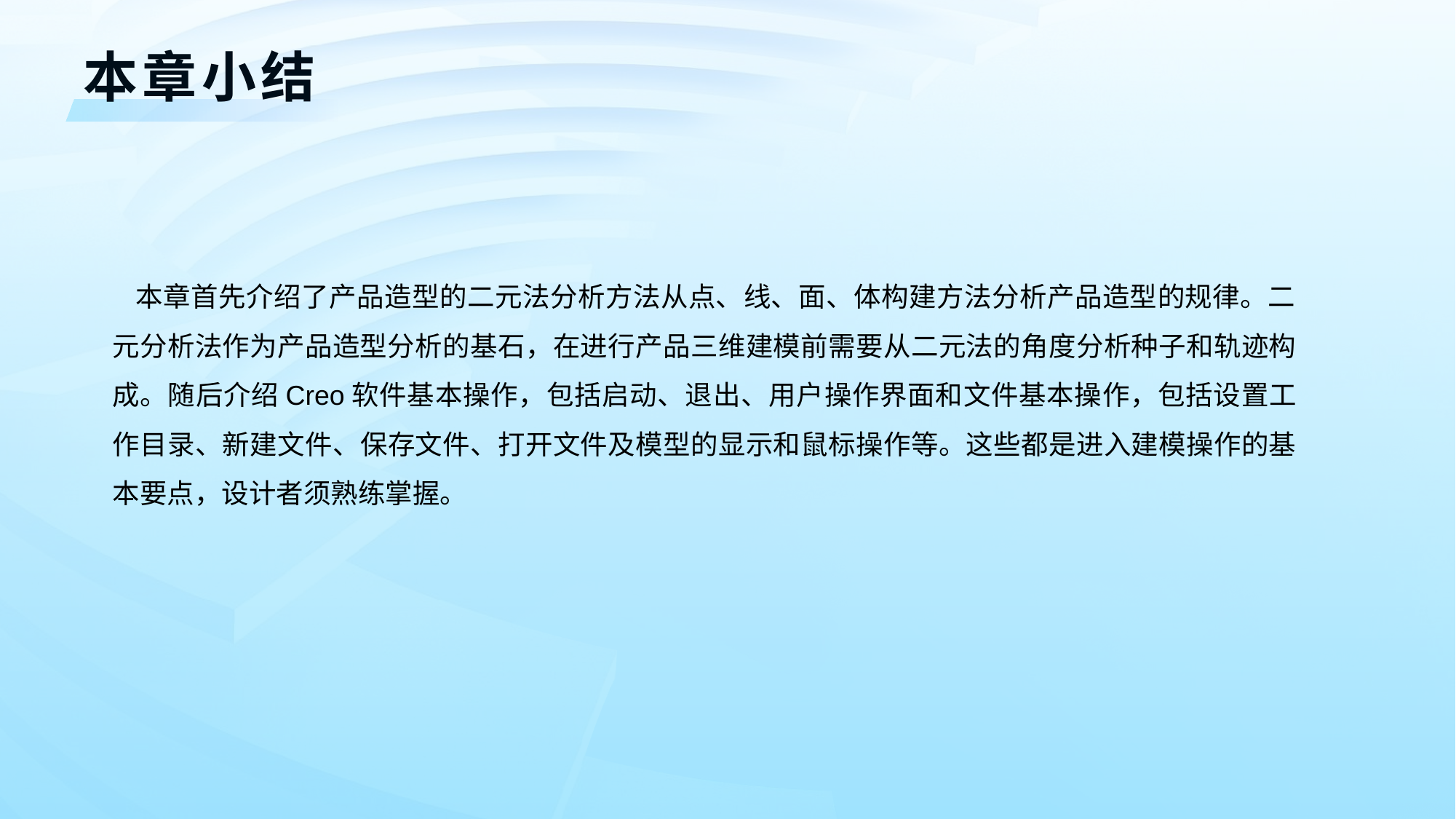

本章小结
本章首先介绍了产品造型的二元法分析方法从点、线、面、体构建方法分析产品造型的规律。二元分析法作为产品造型分析的基石，在进行产品三维建模前需要从二元法的角度分析种子和轨迹构成。随后介绍Creo软件基本操作，包括启动、退出、用户操作界面和文件基本操作，包括设置工作目录、新建文件、保存文件、打开文件及模型的显示和鼠标操作等。这些都是进入建模操作的基本要点，设计者须熟练掌握。